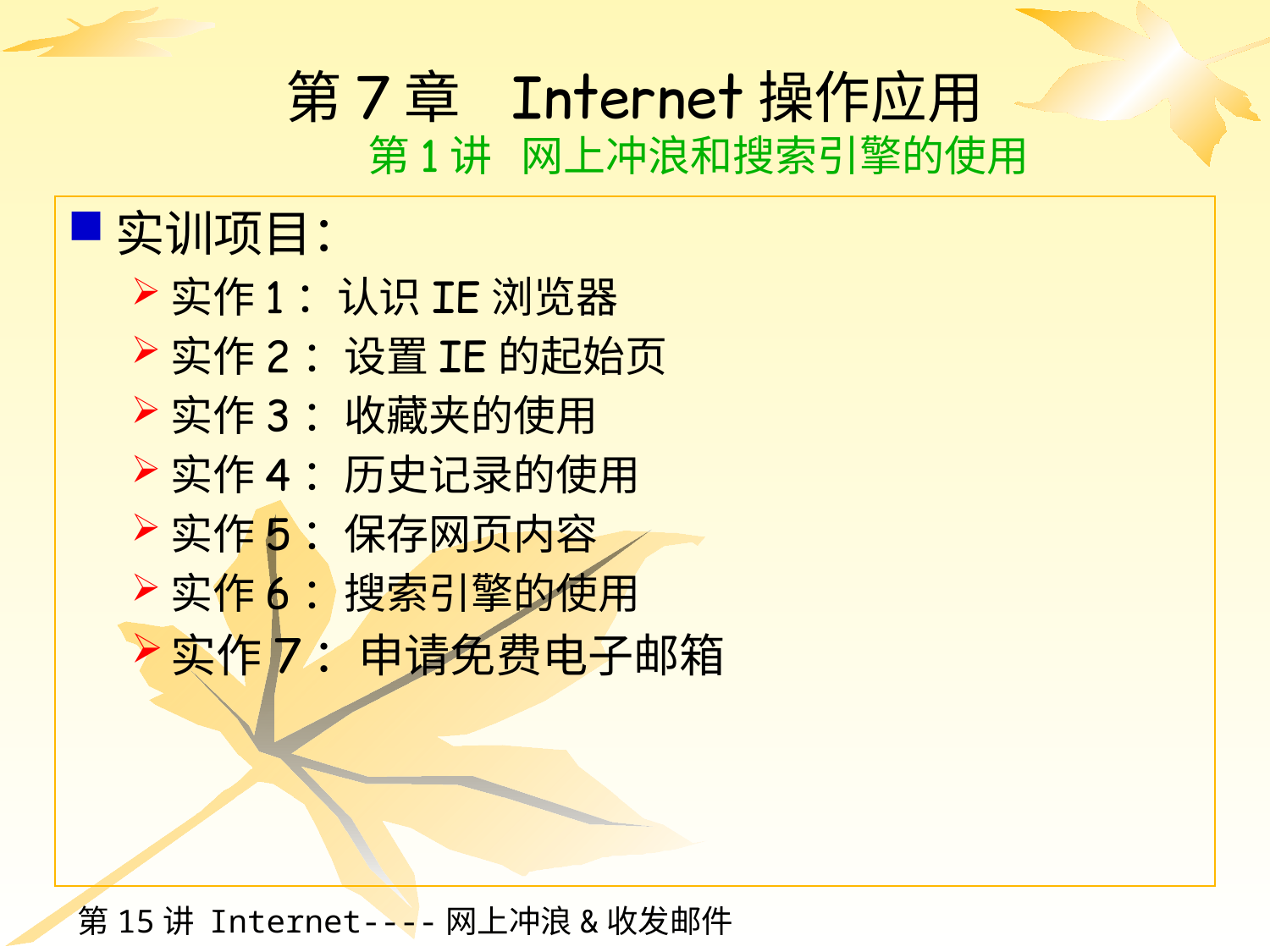

# 第7章   Internet操作应用 第1讲   网上冲浪和搜索引擎的使用
实训项目：
实作1：认识IE浏览器
实作2：设置IE的起始页
实作3：收藏夹的使用
实作4：历史记录的使用
实作5：保存网页内容
实作6：搜索引擎的使用
实作7：申请免费电子邮箱